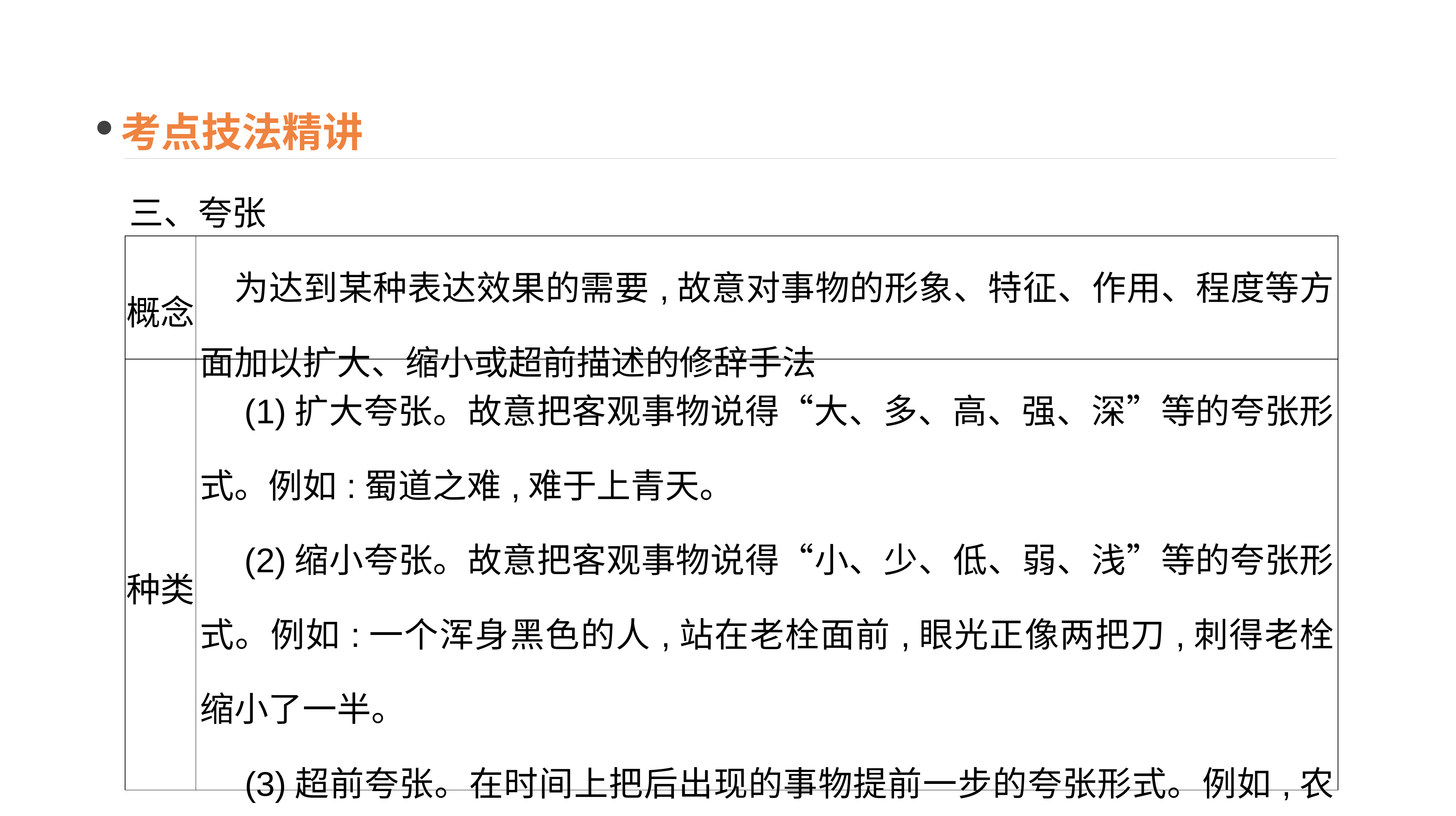

考点技法精讲

三、夸张

| 概念 | 为达到某种表达效果的需要,故意对事物的形象、特征、作用、程度等方面加以扩大、缩小或超前描述的修辞手法 |
| --- | --- |
| 种类 | (1)扩大夸张。故意把客观事物说得“大、多、高、强、深”等的夸张形式。例如:蜀道之难,难于上青天。 　(2)缩小夸张。故意把客观事物说得“小、少、低、弱、浅”等的夸张形式。例如:一个浑身黑色的人,站在老栓面前,眼光正像两把刀,刺得老栓缩小了一半。 　(3)超前夸张。在时间上把后出现的事物提前一步的夸张形式。例如,农民们都说:“看见这鲜绿的麦苗,就嗅出白面包子的香味来了。” |